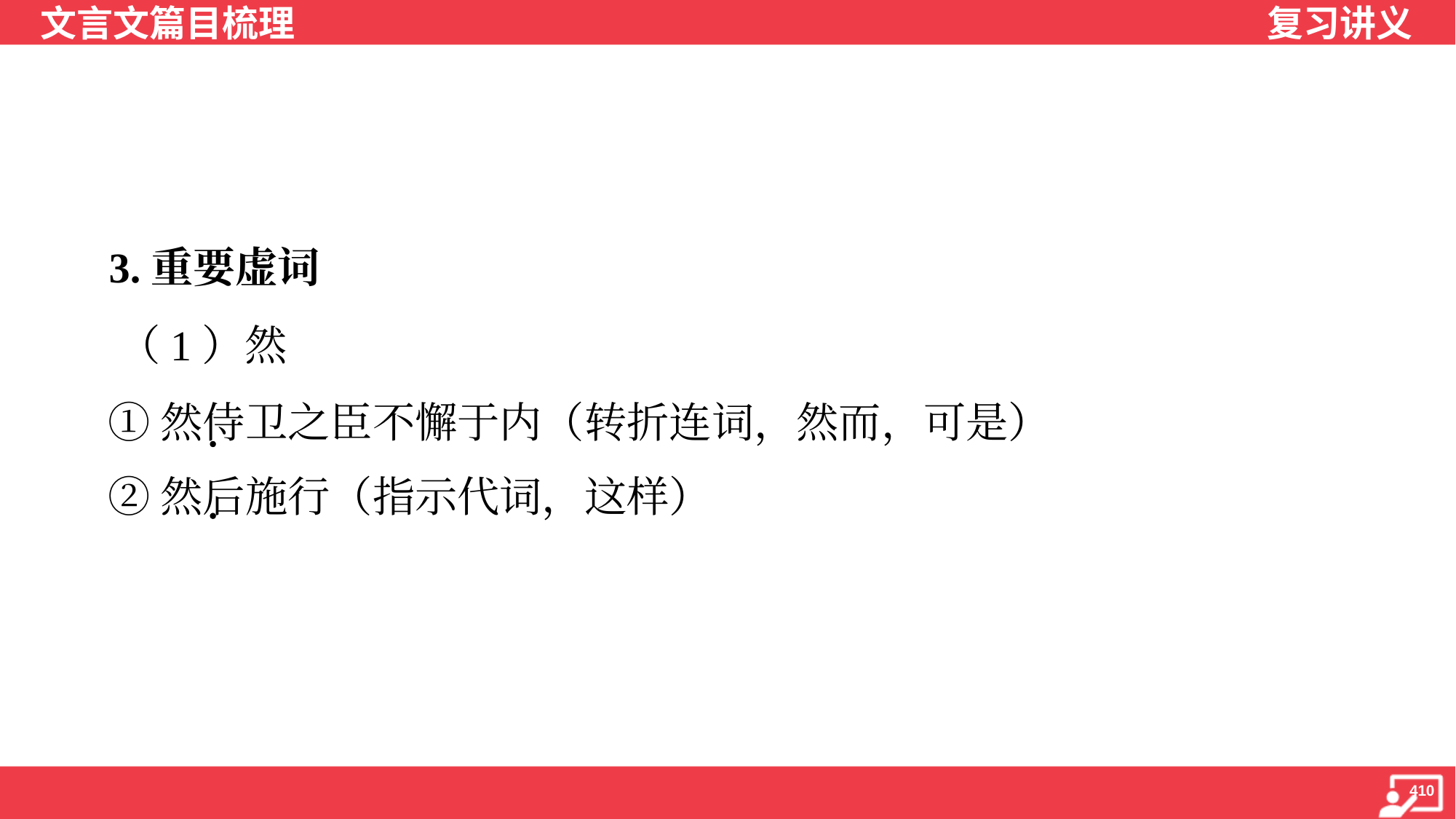

3.重要虚词
    （1）然
    ①然侍卫之臣不懈于内（转折连词，然而，可是）
    ②然后施行（指示代词，这样）